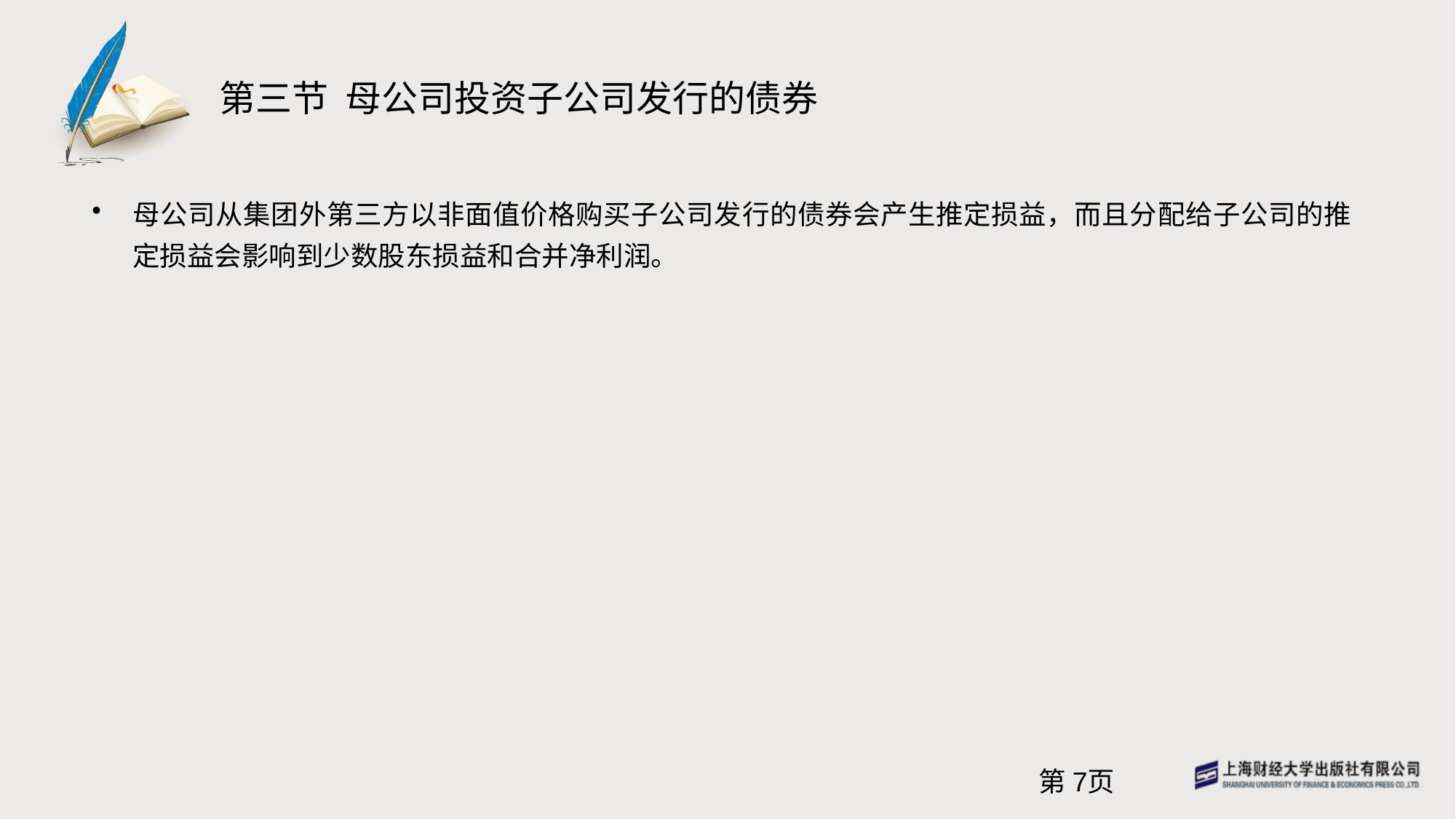

# 第三节  母公司投资子公司发行的债券
母公司从集团外第三方以非面值价格购买子公司发行的债券会产生推定损益，而且分配给子公司的推定损益会影响到少数股东损益和合并净利润。

7